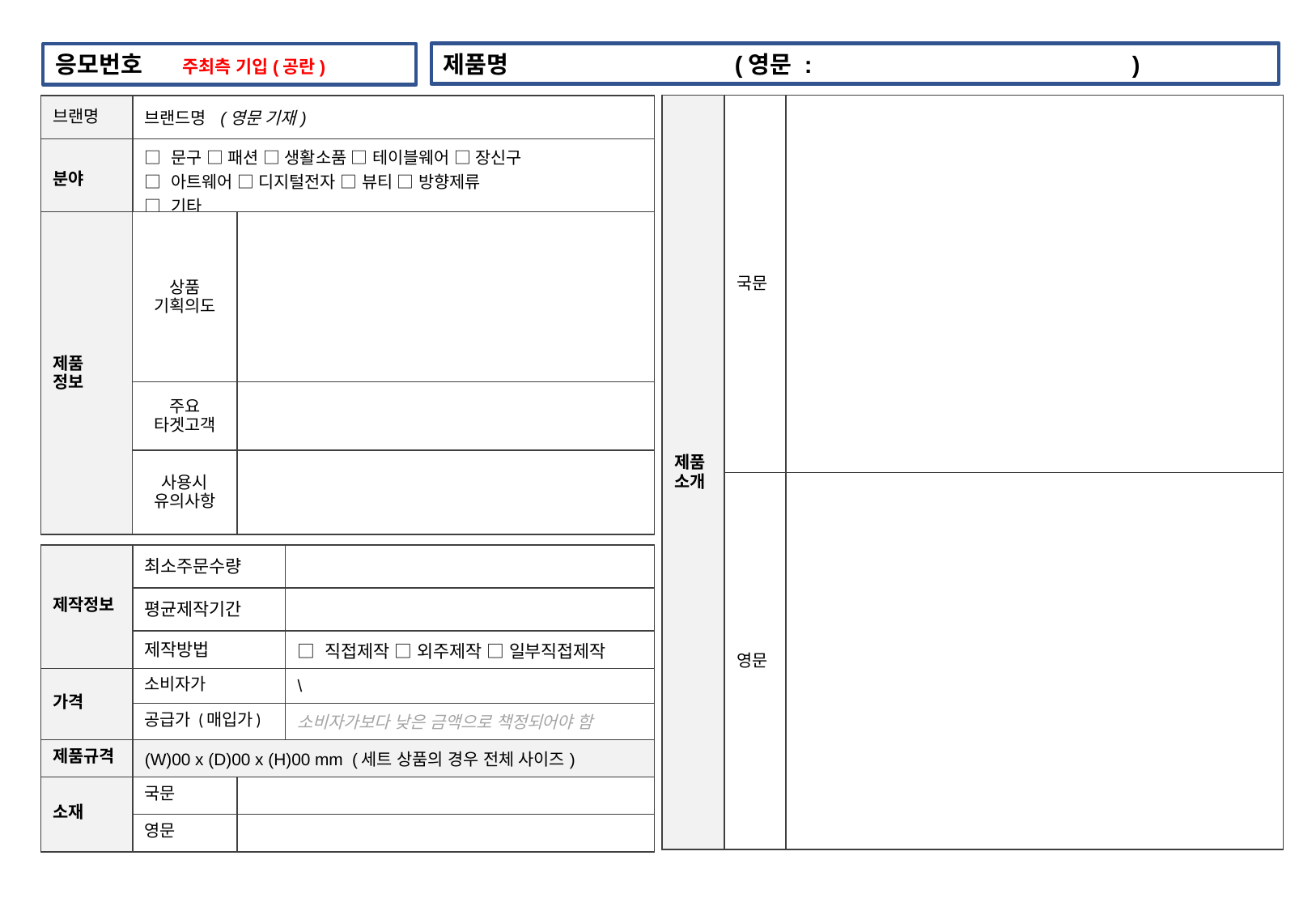

제품명                                 (영문 :                                                )
응모번호      주최측 기입(공란)
| 제품 소개 | 국문 |  |
| --- | --- | --- |
|  | 영문 |  |
| 브랜명 | 브랜드명 (영문 기재) |
| --- | --- |
| 분야 | □ 문구 □ 패션 □ 생활소품 □ 테이블웨어 □ 장신구 □ 아트웨어 □ 디지털전자 □ 뷰티 □ 방향제류 □ 기타 |
| 제품 정보 | 상품 기획의도 |  |
| --- | --- | --- |
|  | 주요 타겟고객 |  |
|  | 사용시 유의사항 |  |
| 제작정보 | 최소주문수량 |  |  |
| --- | --- | --- | --- |
|  | 평균제작기간 |  |  |
|  | 제작방법 |  | □ 직접제작 □ 외주제작 □ 일부직접제작 |
| 가격 | 소비자가 |  | \ |
|  | 공급가 (매입가) |  | 소비자가보다 낮은 금액으로 책정되어야 함 |
| 제품규격 | (W)00 x (D)00 x (H)00 mm (세트 상품의 경우 전체 사이즈) |  |  |
| 소재 | 국문 |  |  |
|  | 영문 |  |  |